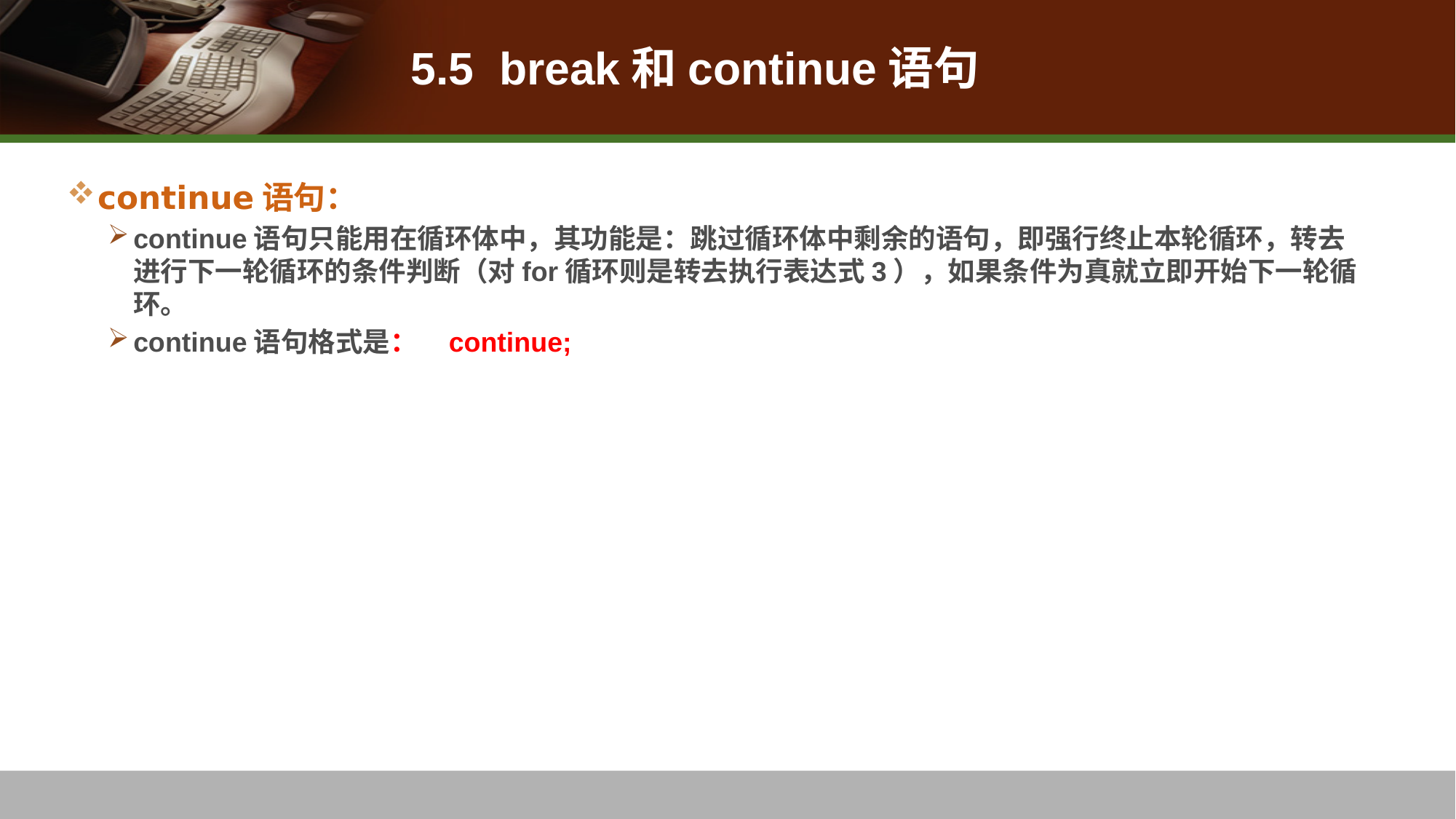

# 5.5  break和continue语句
continue语句：
continue语句只能用在循环体中，其功能是：跳过循环体中剩余的语句，即强行终止本轮循环，转去进行下一轮循环的条件判断（对for循环则是转去执行表达式3），如果条件为真就立即开始下一轮循环。
continue语句格式是：    continue;